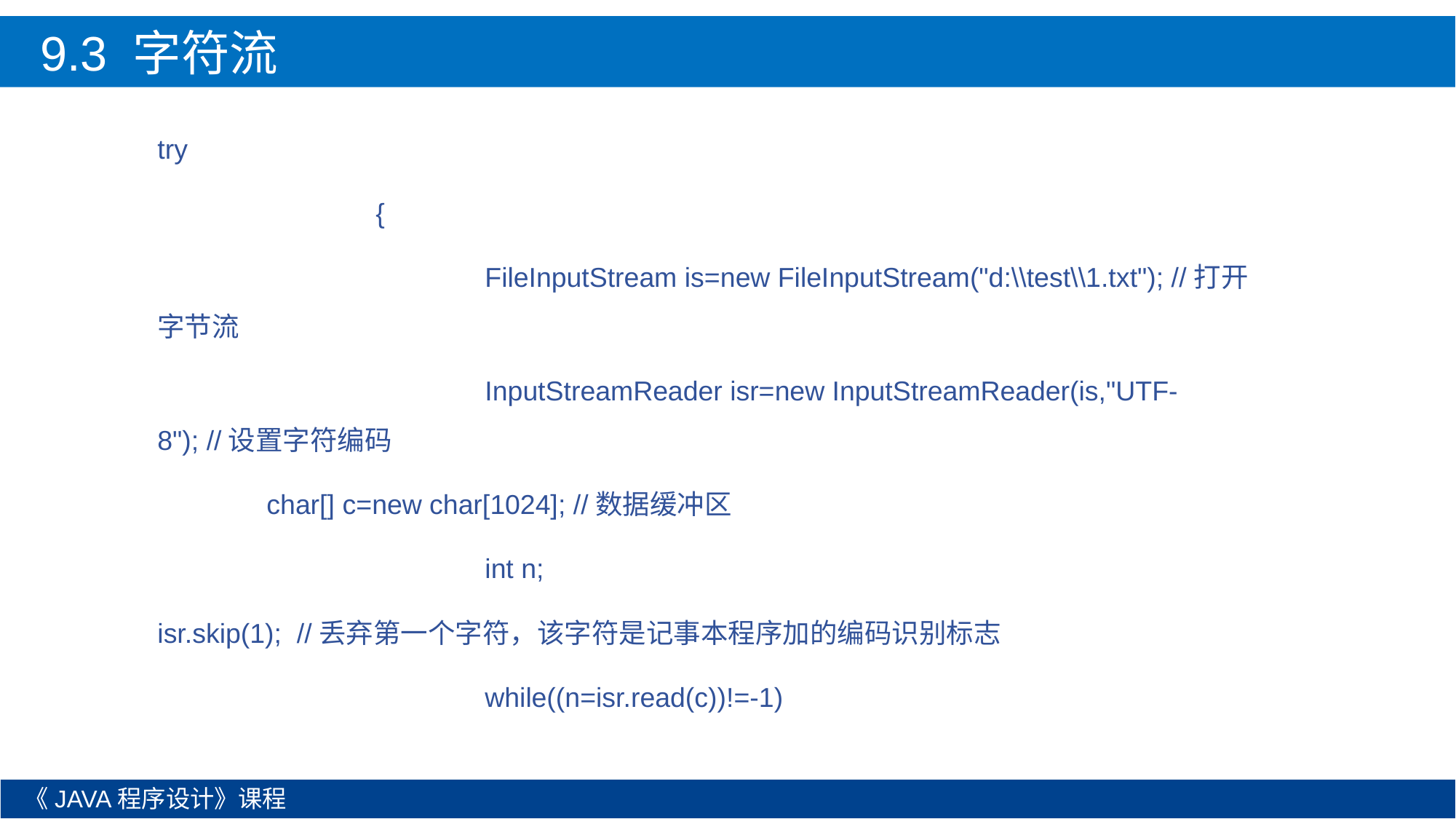

9.3 字符流
try
		{
			FileInputStream is=new FileInputStream("d:\\test\\1.txt"); //打开字节流
			InputStreamReader isr=new InputStreamReader(is,"UTF-8"); //设置字符编码
	char[] c=new char[1024]; //数据缓冲区
			int n;
isr.skip(1);  //丢弃第一个字符，该字符是记事本程序加的编码识别标志
			while((n=isr.read(c))!=-1)
《JAVA程序设计》课程